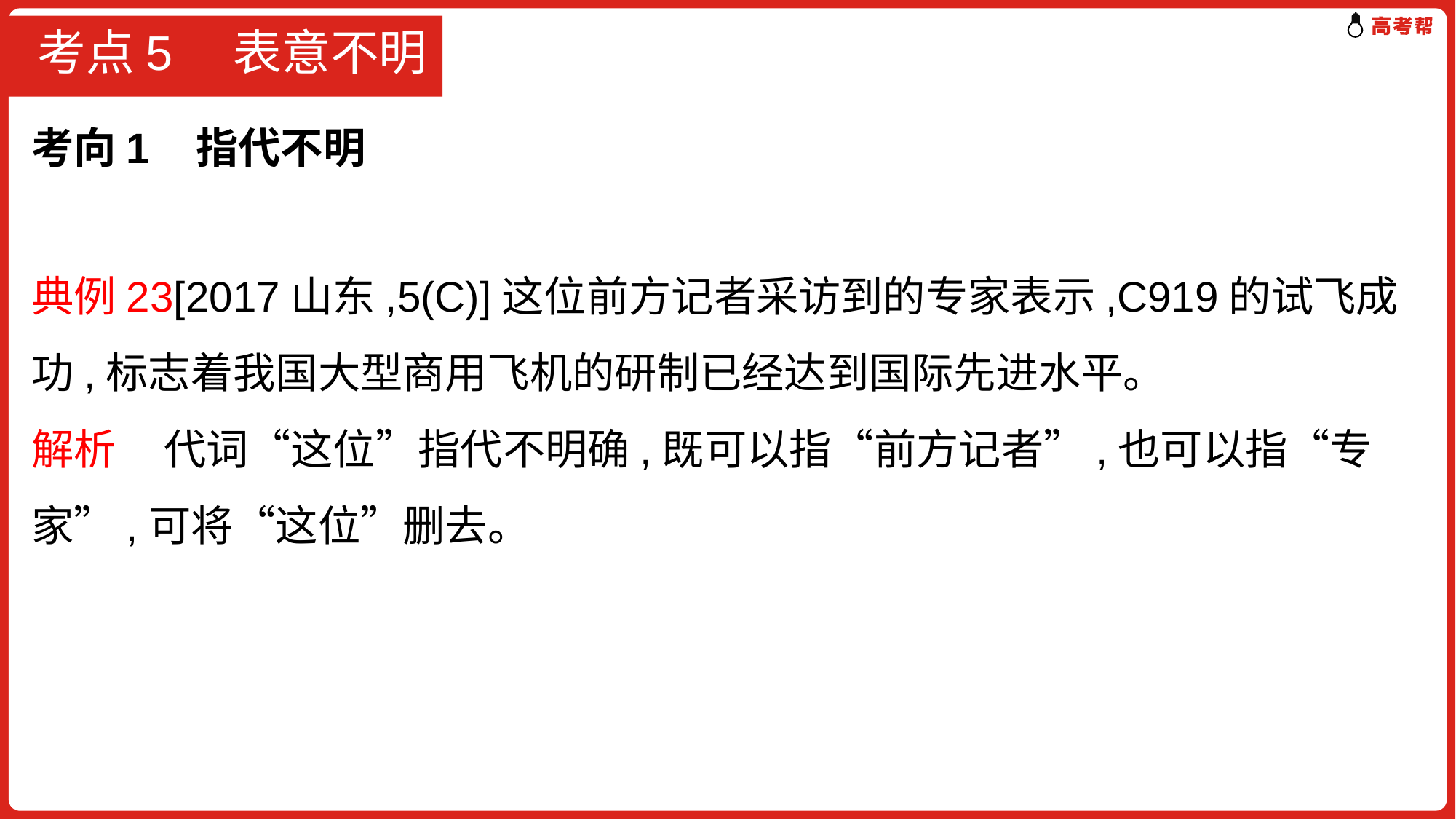

# 考点5　表意不明
考向1   指代不明
典例23[2017山东,5(C)]这位前方记者采访到的专家表示,C919的试飞成功,标志着我国大型商用飞机的研制已经达到国际先进水平。
解析     代词“这位”指代不明确,既可以指“前方记者”,也可以指“专家”,可将“这位”删去。